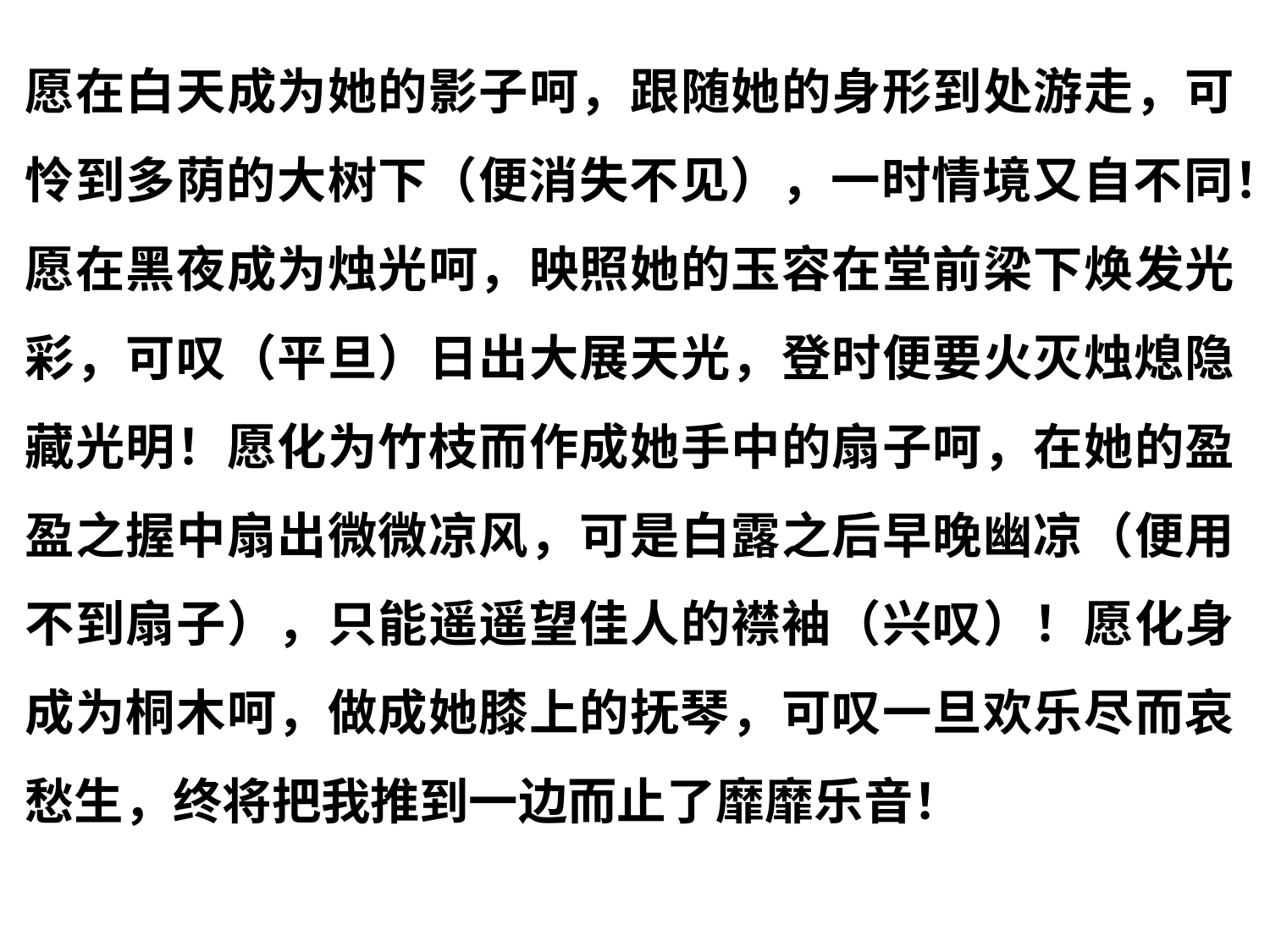

愿在白天成为她的影子呵，跟随她的身形到处游走，可怜到多荫的大树下（便消失不见），一时情境又自不同！愿在黑夜成为烛光呵，映照她的玉容在堂前梁下焕发光彩，可叹（平旦）日出大展天光，登时便要火灭烛熄隐藏光明！愿化为竹枝而作成她手中的扇子呵，在她的盈盈之握中扇出微微凉风，可是白露之后早晚幽凉（便用不到扇子），只能遥遥望佳人的襟袖（兴叹）！愿化身成为桐木呵，做成她膝上的抚琴，可叹一旦欢乐尽而哀愁生，终将把我推到一边而止了靡靡乐音！